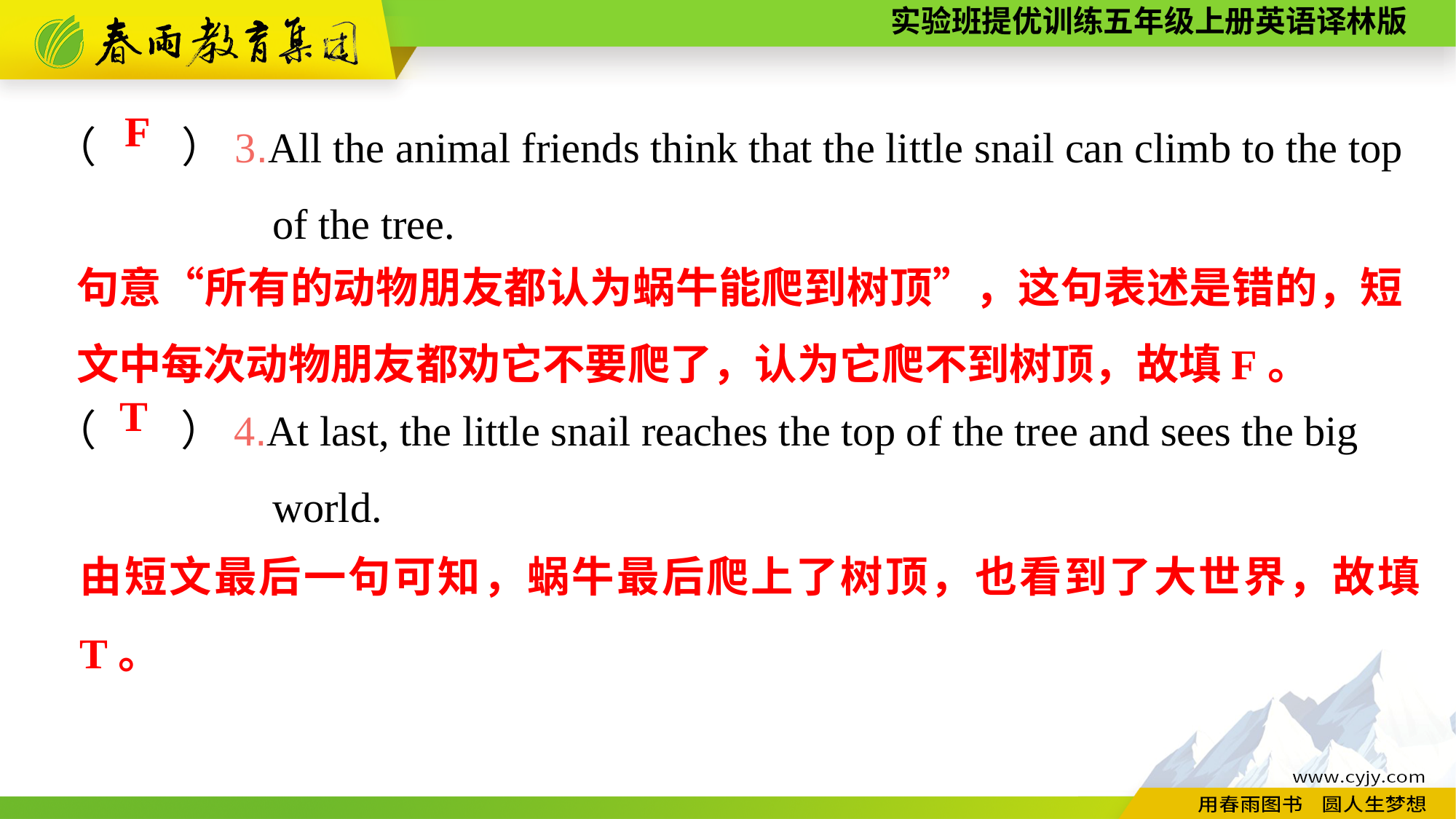

（　　）3.All the animal friends think that the little snail can climb to the top
		of the tree.

（　　）4.At last, the little snail reaches the top of the tree and sees the big
		world.
F
句意“所有的动物朋友都认为蜗牛能爬到树顶”，这句表述是错的，短文中每次动物朋友都劝它不要爬了，认为它爬不到树顶，故填F。
T
由短文最后一句可知，蜗牛最后爬上了树顶，也看到了大世界，故填T。